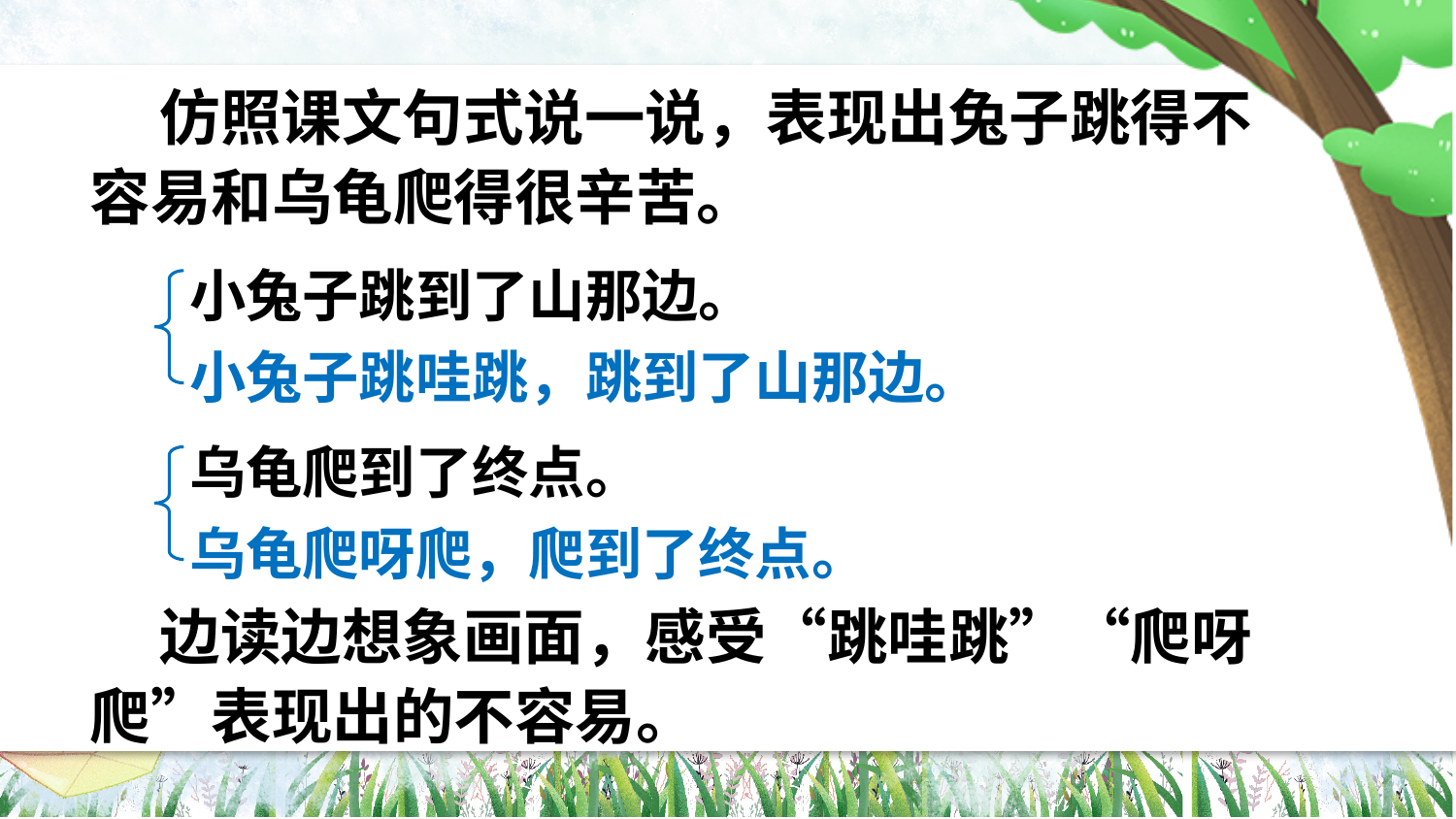

仿照课文句式说一说，表现出兔子跳得不容易和乌龟爬得很辛苦。
小兔子跳到了山那边。
小兔子跳哇跳，跳到了山那边。

乌龟爬到了终点。
乌龟爬呀爬，爬到了终点。

    边读边想象画面，感受“跳哇跳”“爬呀爬”表现出的不容易。